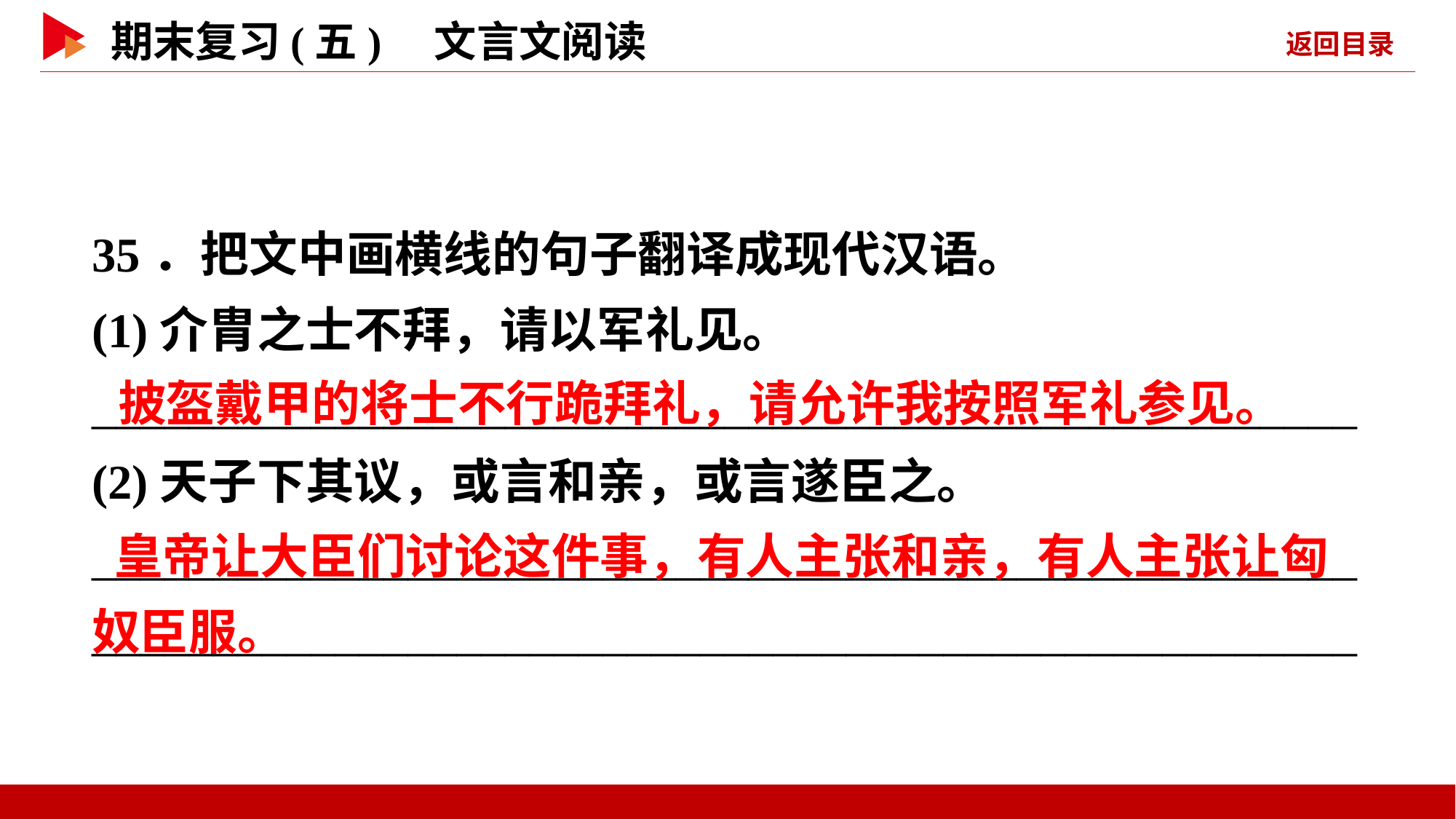

35．把文中画横线的句子翻译成现代汉语。
(1)介胄之士不拜，请以军礼见。
____________________________________________________
(2)天子下其议，或言和亲，或言遂臣之。
________________________________________________________________________________________________________
 披盔戴甲的将士不行跪拜礼，请允许我按照军礼参见。
 皇帝让大臣们讨论这件事，有人主张和亲，有人主张让匈奴臣服。